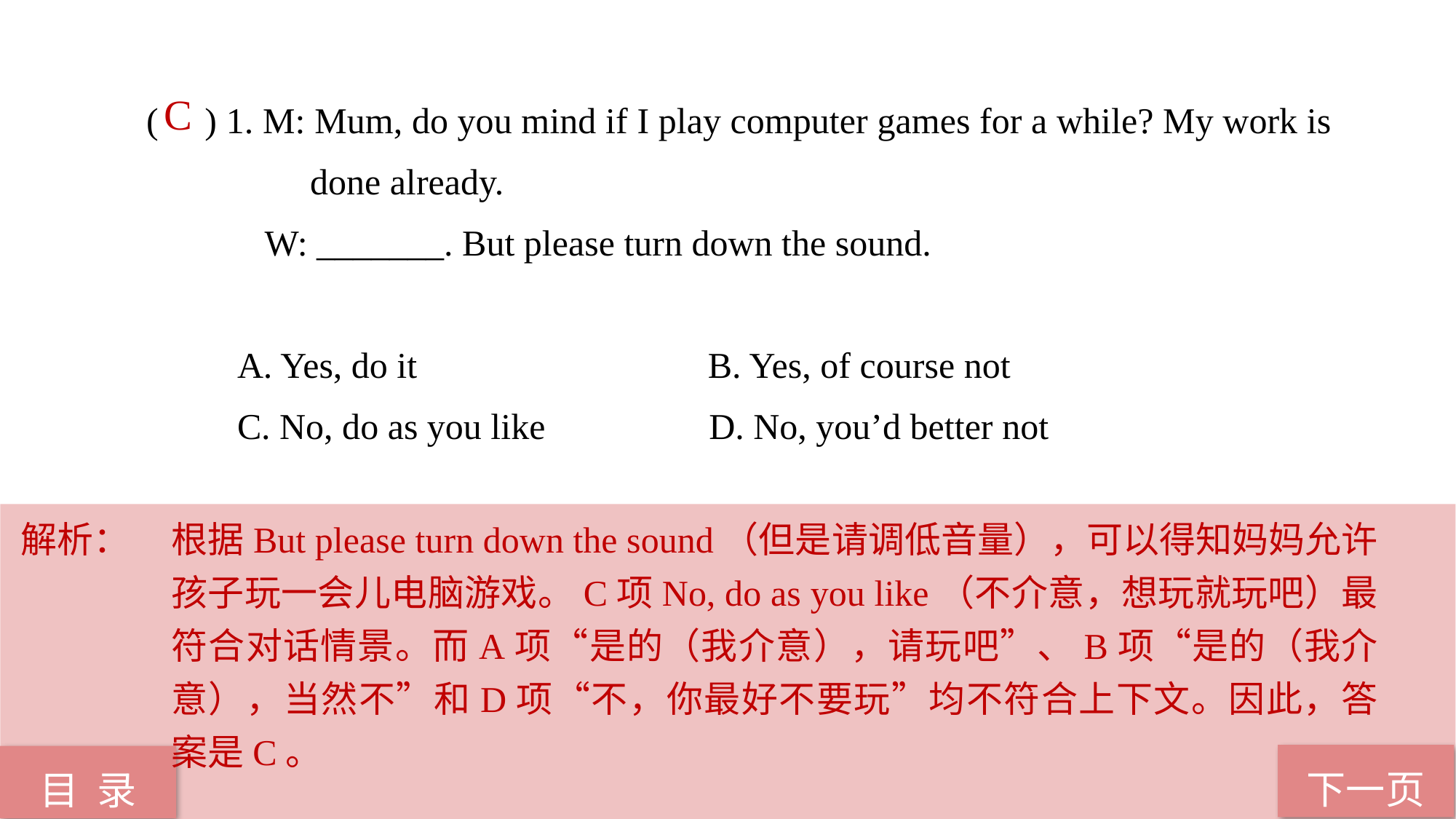

(     ) 1. M: Mum, do you mind if I play computer games for a while? My work is 		      done already.
             W: _______. But please turn down the sound.

          A. Yes, do it                                B. Yes, of course not
          C. No, do as you like                  D. No, you’d better not
 C
解析：	根据But please turn down the sound（但是请调低音量），可以得知妈妈允许孩子玩一会儿电脑游戏。C项No, do as you like（不介意，想玩就玩吧）最符合对话情景。而A项“是的（我介意），请玩吧”、B项“是的（我介意），当然不”和D项“不，你最好不要玩”均不符合上下文。因此，答案是C。